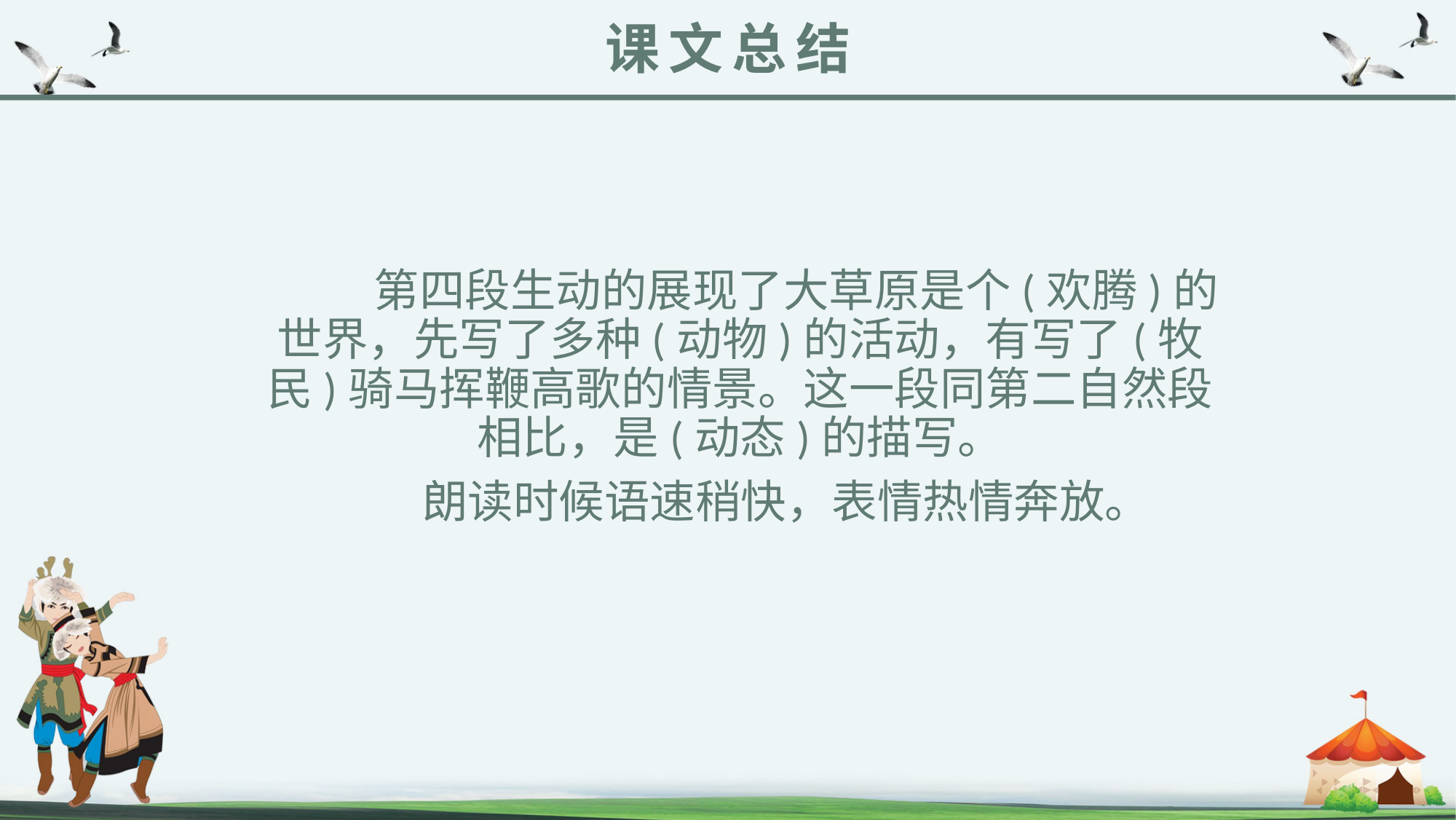

课文总结

          第四段生动的展现了大草原是个(欢腾)的世界，先写了多种(动物)的活动，有写了(牧民)骑马挥鞭高歌的情景。这一段同第二自然段相比，是(动态)的描写。
        朗读时候语速稍快，表情热情奔放。